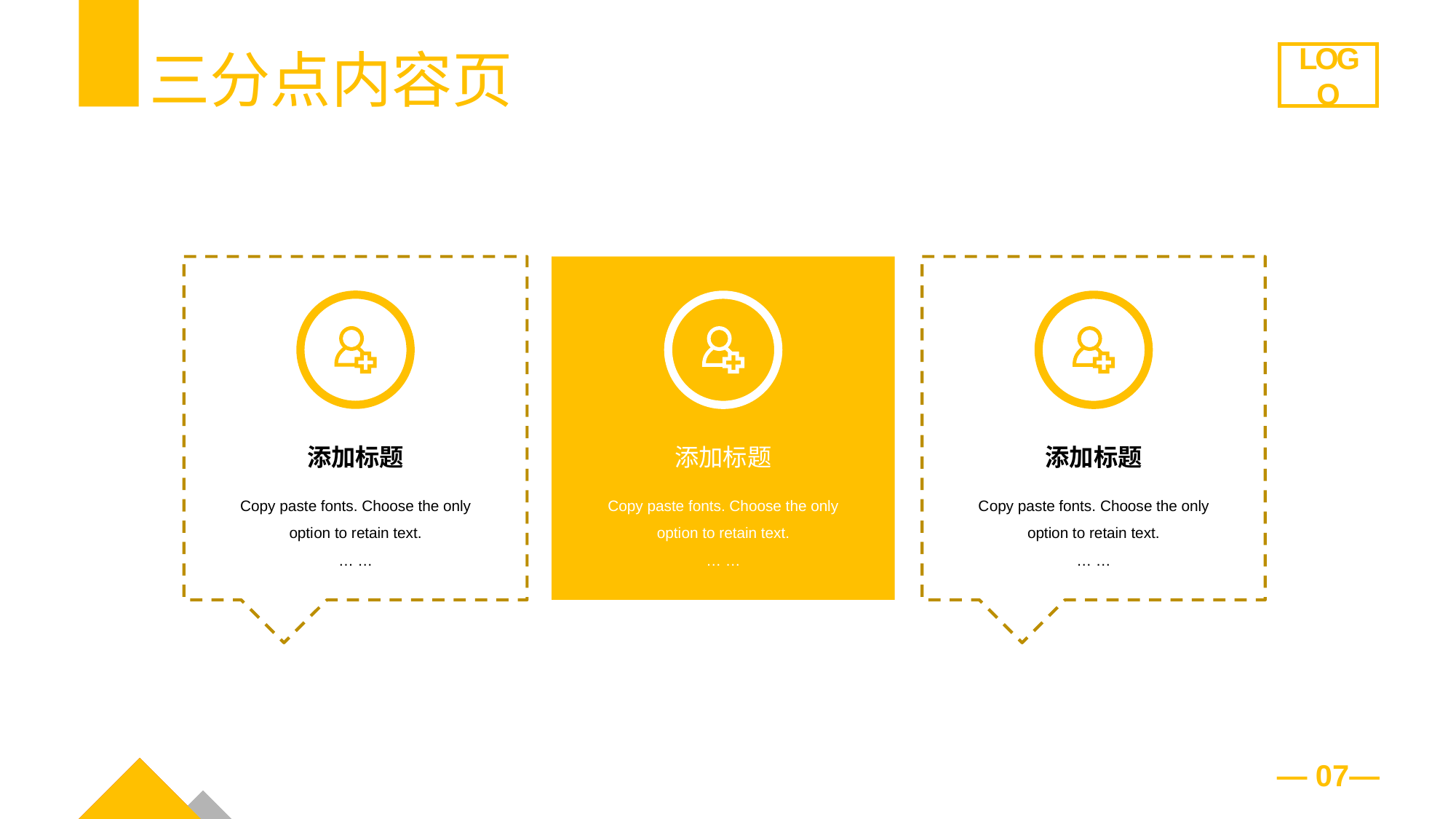

三分点内容页
LOGO

添加标题
添加标题
添加标题
Copy paste fonts. Choose the only opti on to retain text.
… …
Copy paste fonts. Choose the only opti on to retain text.
… …
C opy paste fonts. Choose the only option to retain text.
… …
— 07—